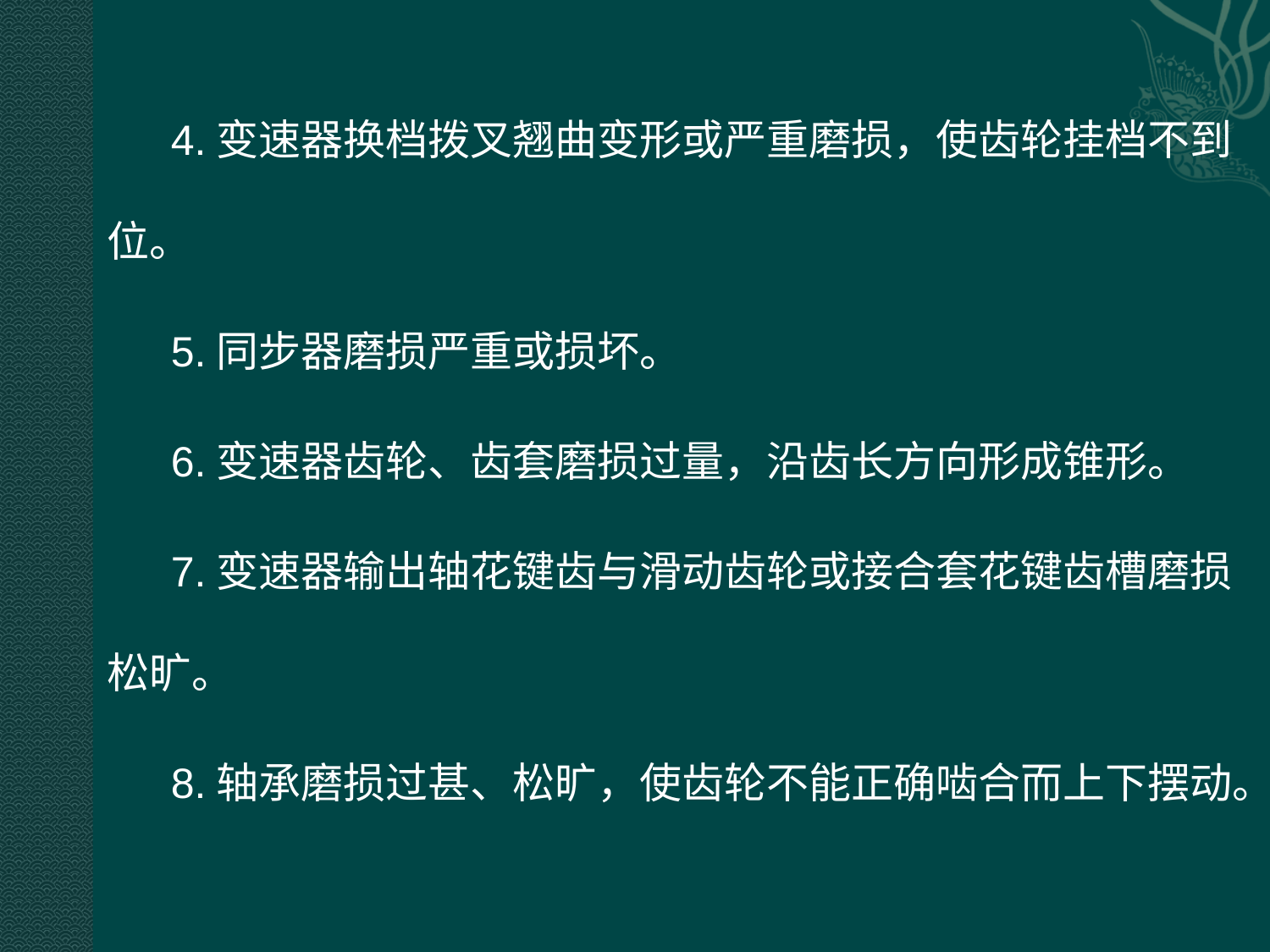

4.变速器换档拨叉翘曲变形或严重磨损，使齿轮挂档不到位。
5.同步器磨损严重或损坏。
6.变速器齿轮、齿套磨损过量，沿齿长方向形成锥形。
7.变速器输出轴花键齿与滑动齿轮或接合套花键齿槽磨损松旷。
8.轴承磨损过甚、松旷，使齿轮不能正确啮合而上下摆动。
9.变速器中间轴轴向间隙过大。